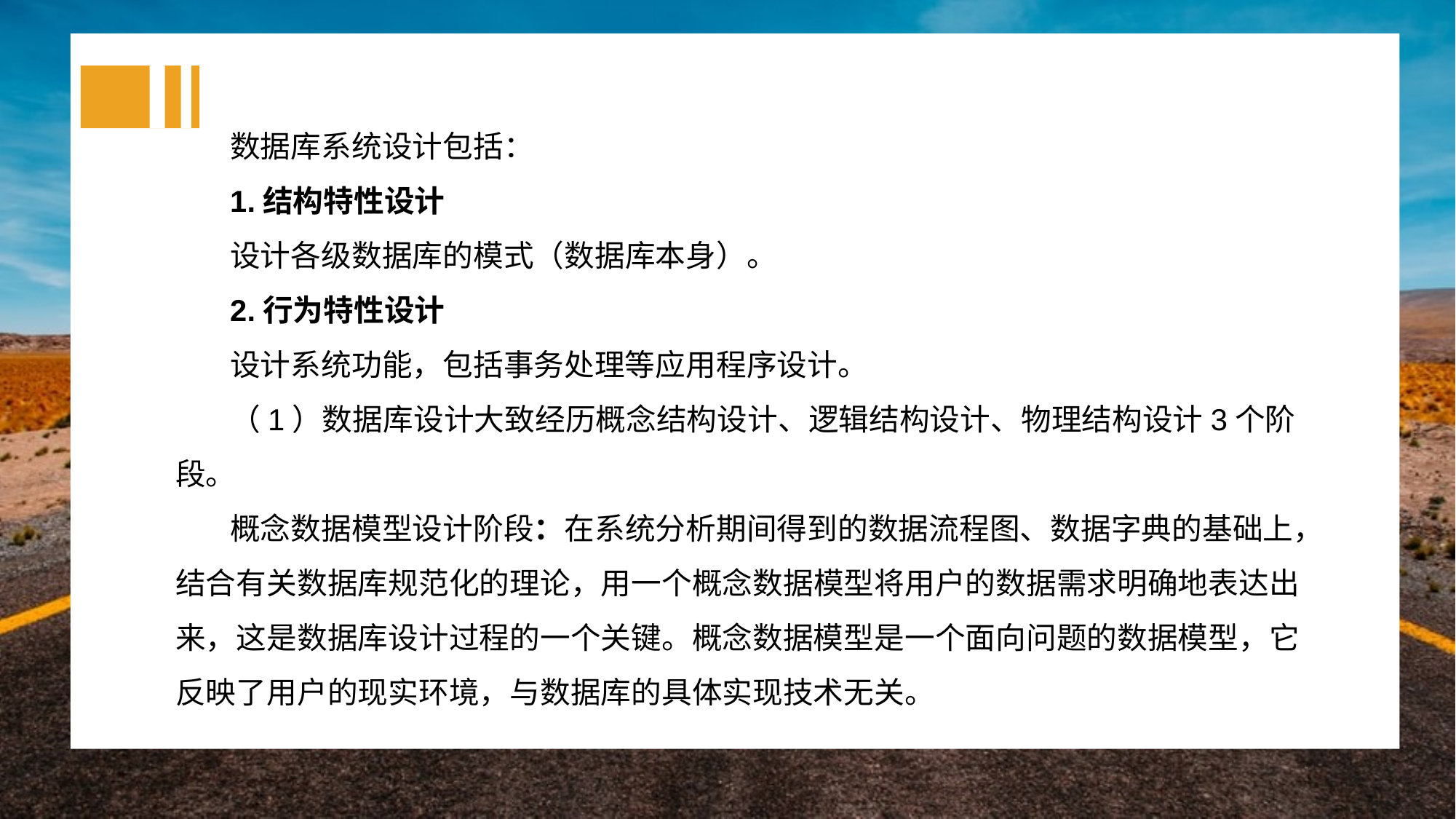

数据库系统设计包括：
1.结构特性设计
设计各级数据库的模式（数据库本身）。
2.行为特性设计
设计系统功能，包括事务处理等应用程序设计。
（1）数据库设计大致经历概念结构设计、逻辑结构设计、物理结构设计3个阶段。
概念数据模型设计阶段：在系统分析期间得到的数据流程图、数据字典的基础上，结合有关数据库规范化的理论，用一个概念数据模型将用户的数据需求明确地表达出来，这是数据库设计过程的一个关键。概念数据模型是一个面向问题的数据模型，它反映了用户的现实环境，与数据库的具体实现技术无关。